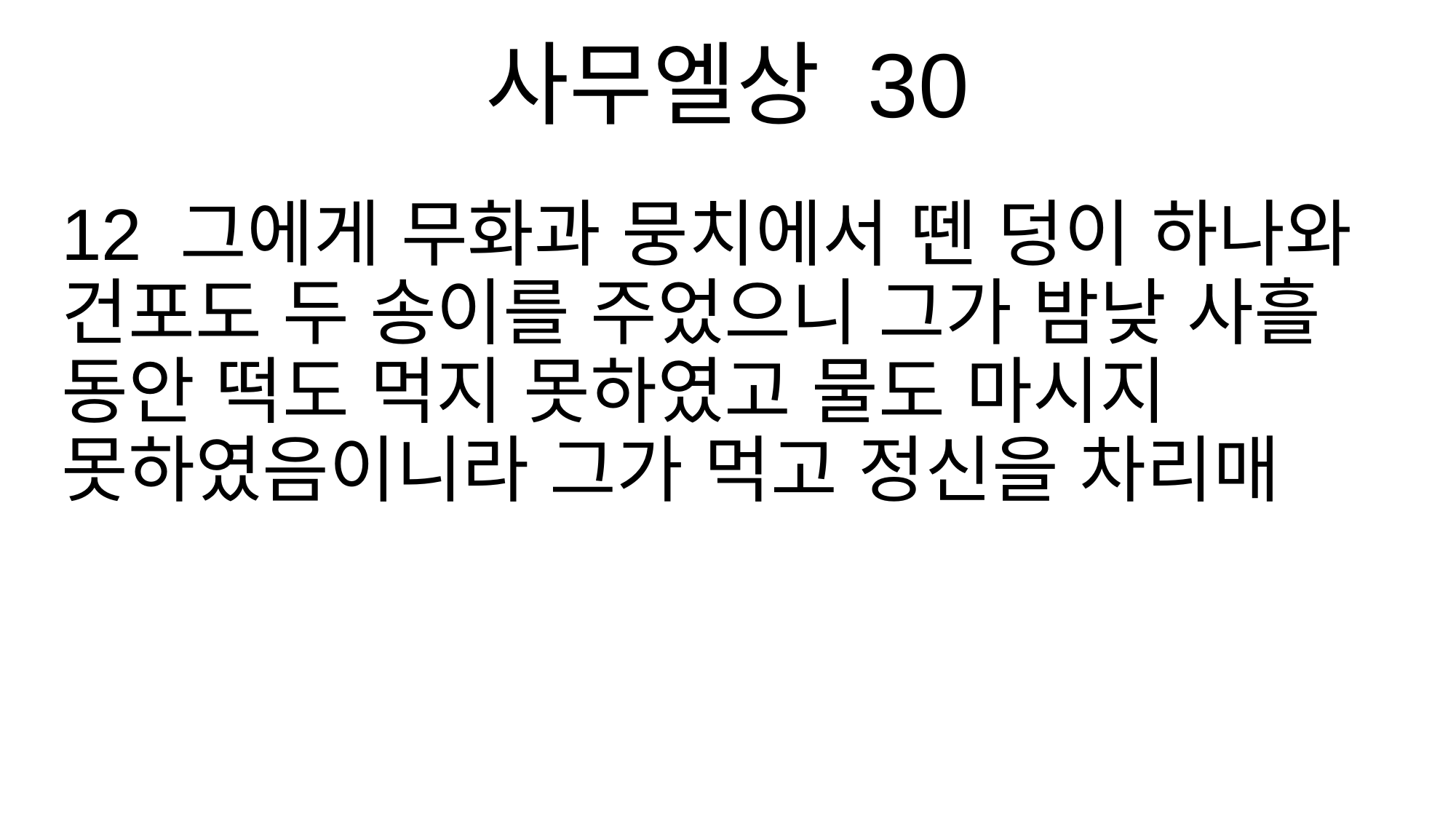

사무엘상 30
12 그에게 무화과 뭉치에서 뗀 덩이 하나와 건포도 두 송이를 주었으니 그가 밤낮 사흘 동안 떡도 먹지 못하였고 물도 마시지 못하였음이니라 그가 먹고 정신을 차리매